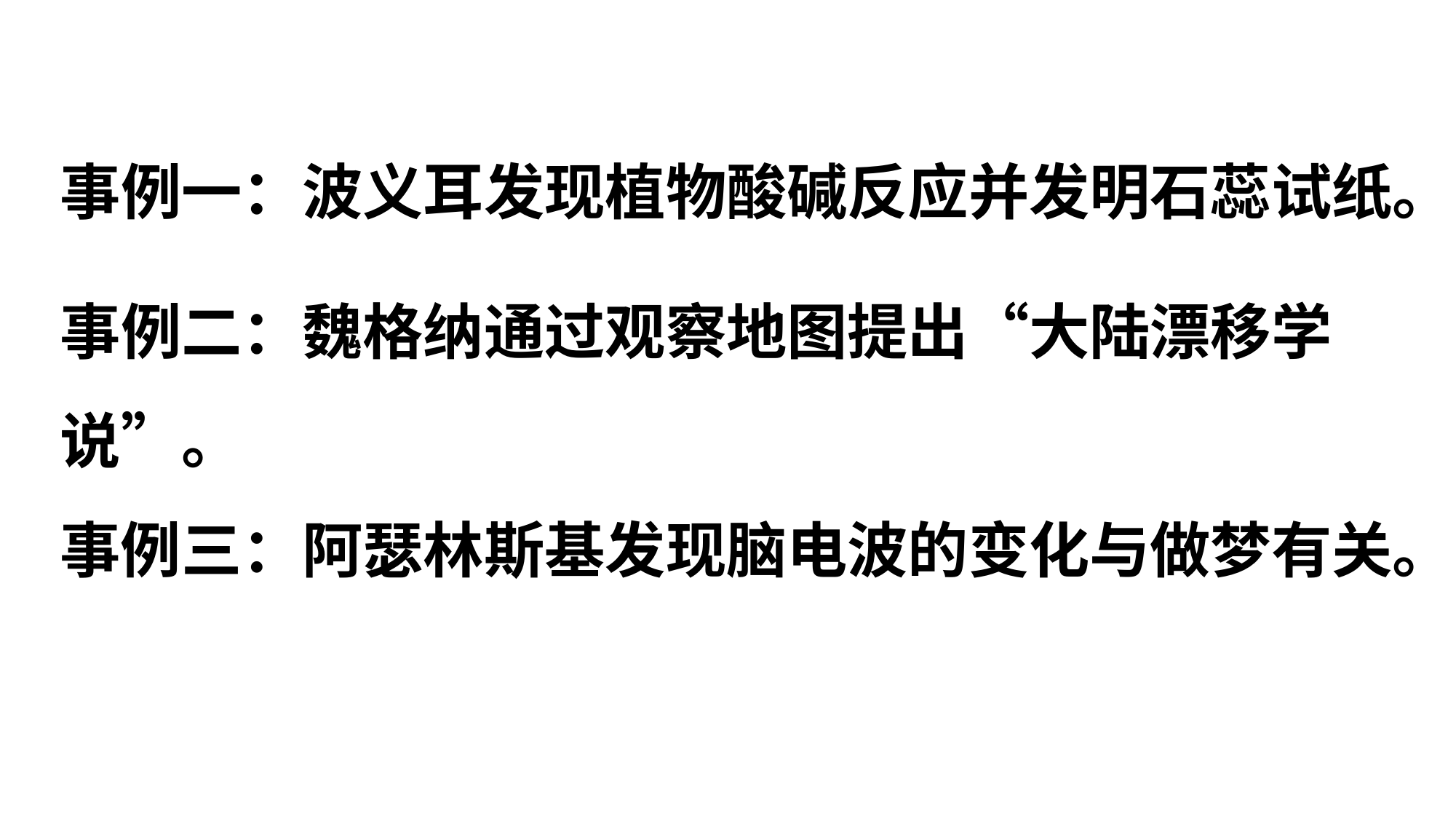

事例一：波义耳发现植物酸碱反应并发明石蕊试纸。
事例二：魏格纳通过观察地图提出“大陆漂移学说”。
事例三：阿瑟林斯基发现脑电波的变化与做梦有关。